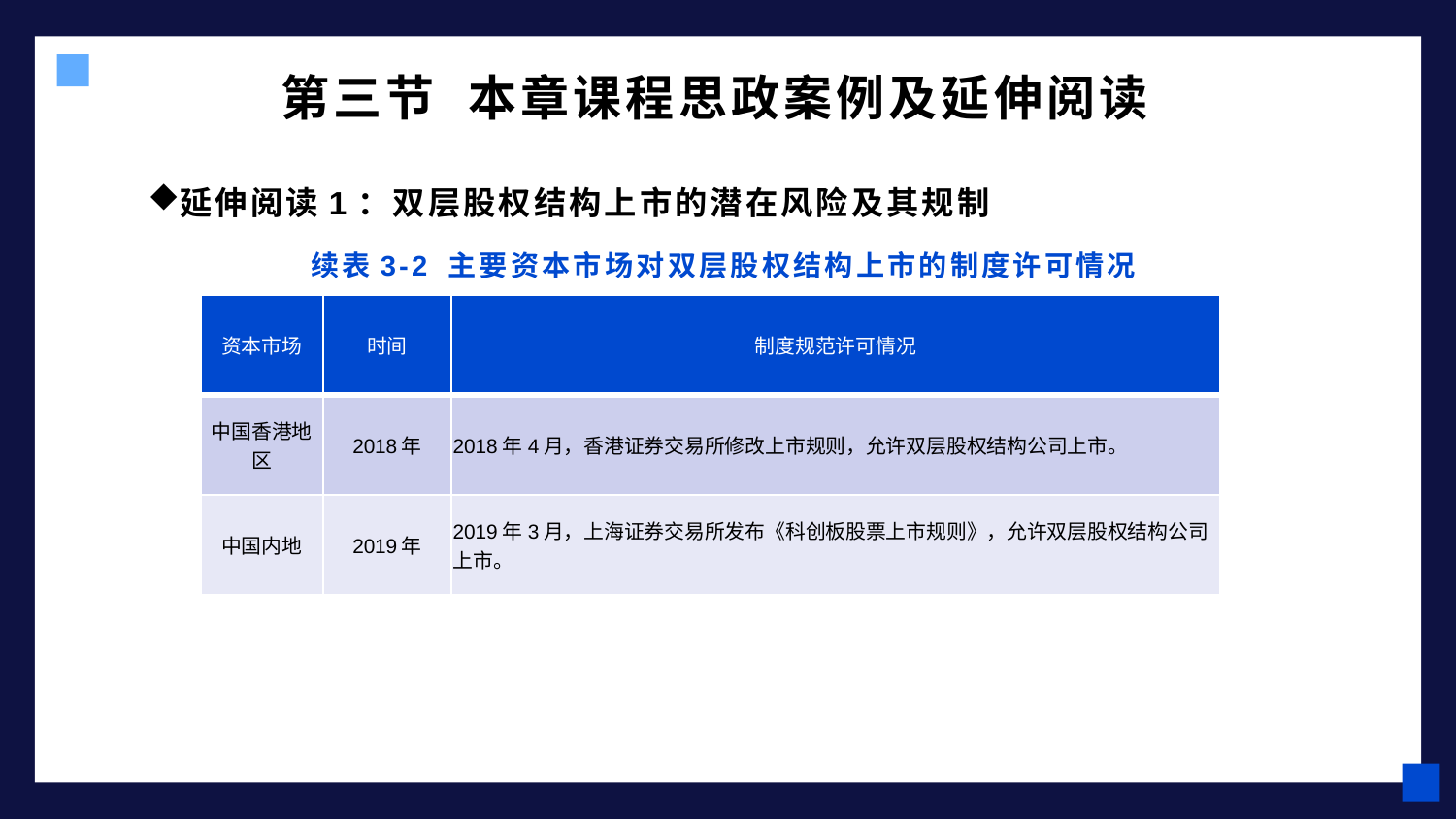

# 第三节  本章课程思政案例及延伸阅读
延伸阅读1：双层股权结构上市的潜在风险及其规制
续表3-2 主要资本市场对双层股权结构上市的制度许可情况

| 资本市场 | 时间 | 制度规范许可情况 |
| --- | --- | --- |
| 中国香港地区 | 2018年 | 2018年4月，香港证券交易所修改上市规则，允许双层股权结构公司上市。 |
| 中国内地 | 2019年 | 2019年3月，上海证券交易所发布《科创板股票上市规则》，允许双层股权结构公司上市。 |